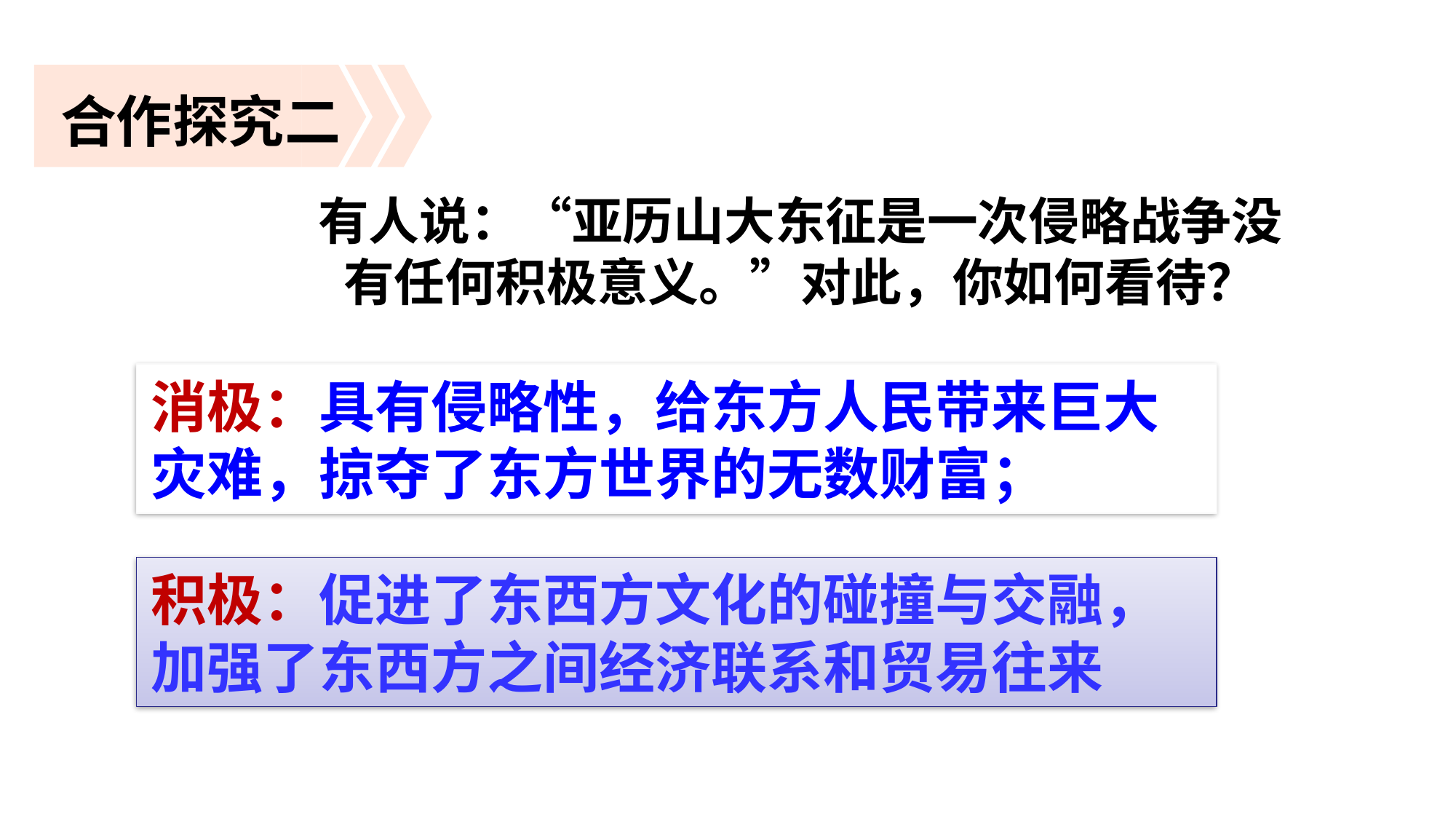

合作探究二
有人说：“亚历山大东征是一次侵略战争没
有任何积极意义。”对此，你如何看待？
消极：具有侵略性，给东方人民带来巨大灾难，掠夺了东方世界的无数财富；
积极：促进了东西方文化的碰撞与交融，加强了东西方之间经济联系和贸易往来